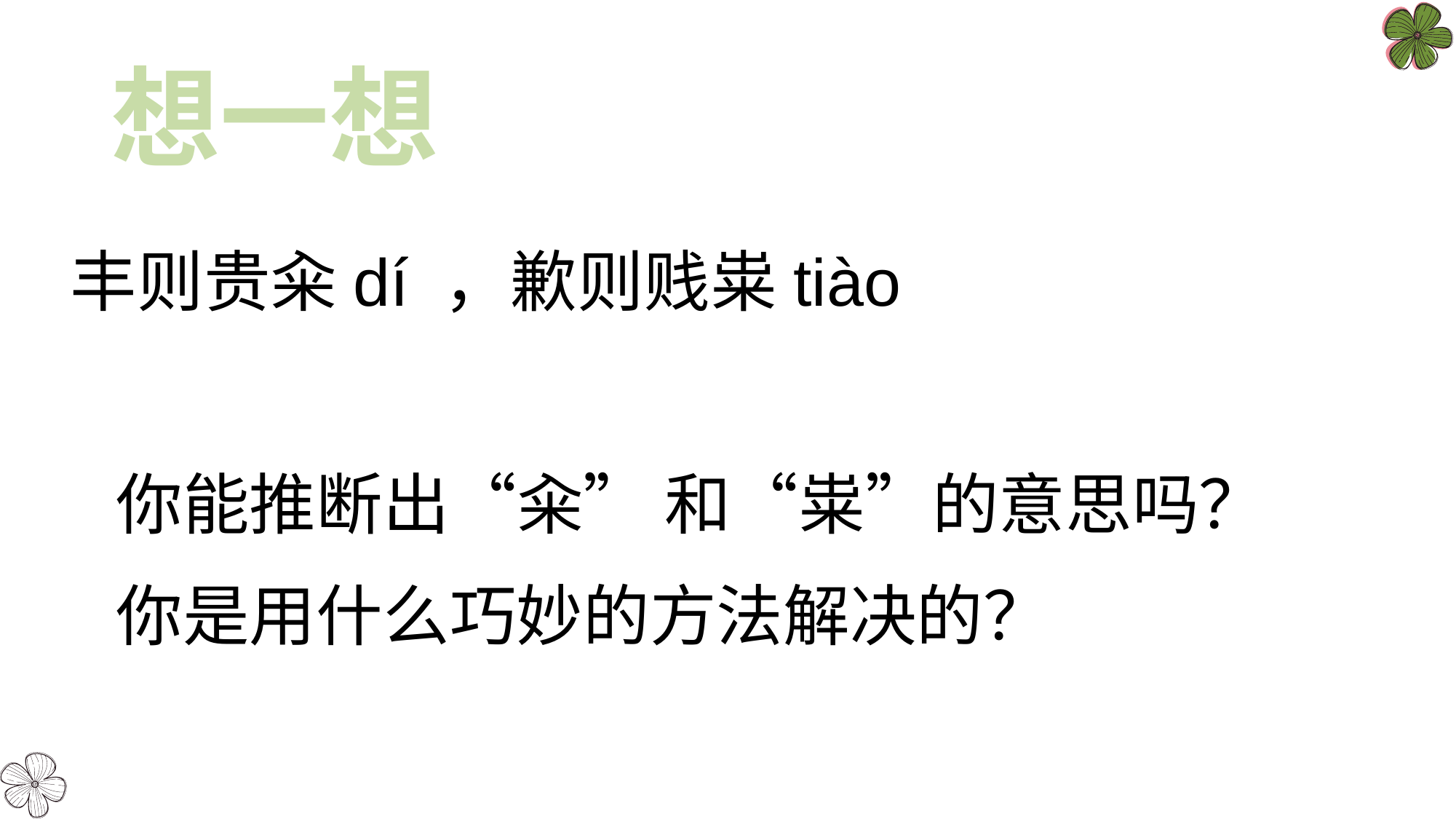

# 想一想
丰则贵籴dí ，歉则贱粜tiào

  你能推断出“籴” 和“粜”的意思吗？
  你是用什么巧妙的方法解决的？